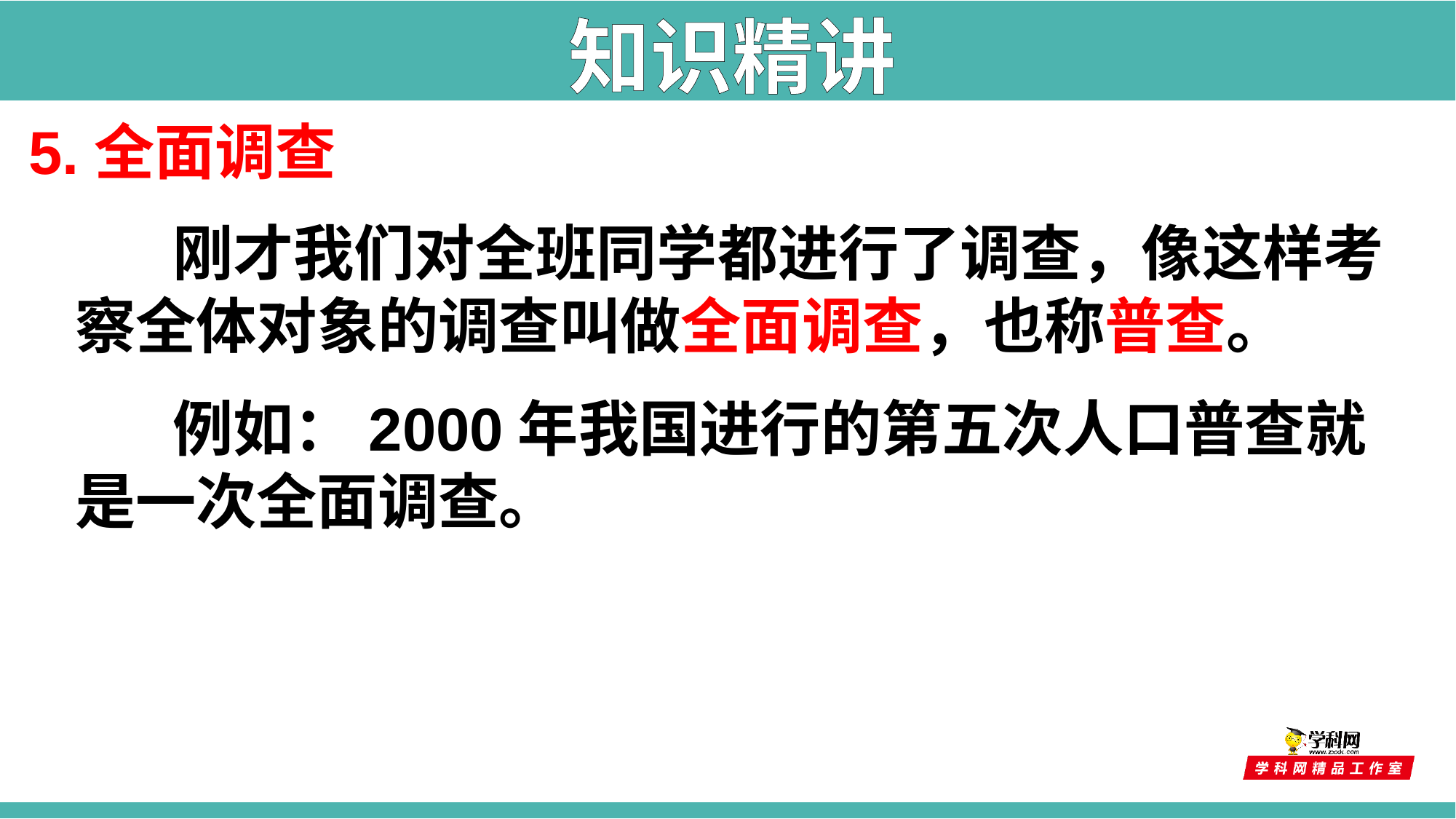

知识精讲
5.全面调查
      刚才我们对全班同学都进行了调查，像这样考察全体对象的调查叫做全面调查，也称普查。
      例如：2000年我国进行的第五次人口普查就是一次全面调查。